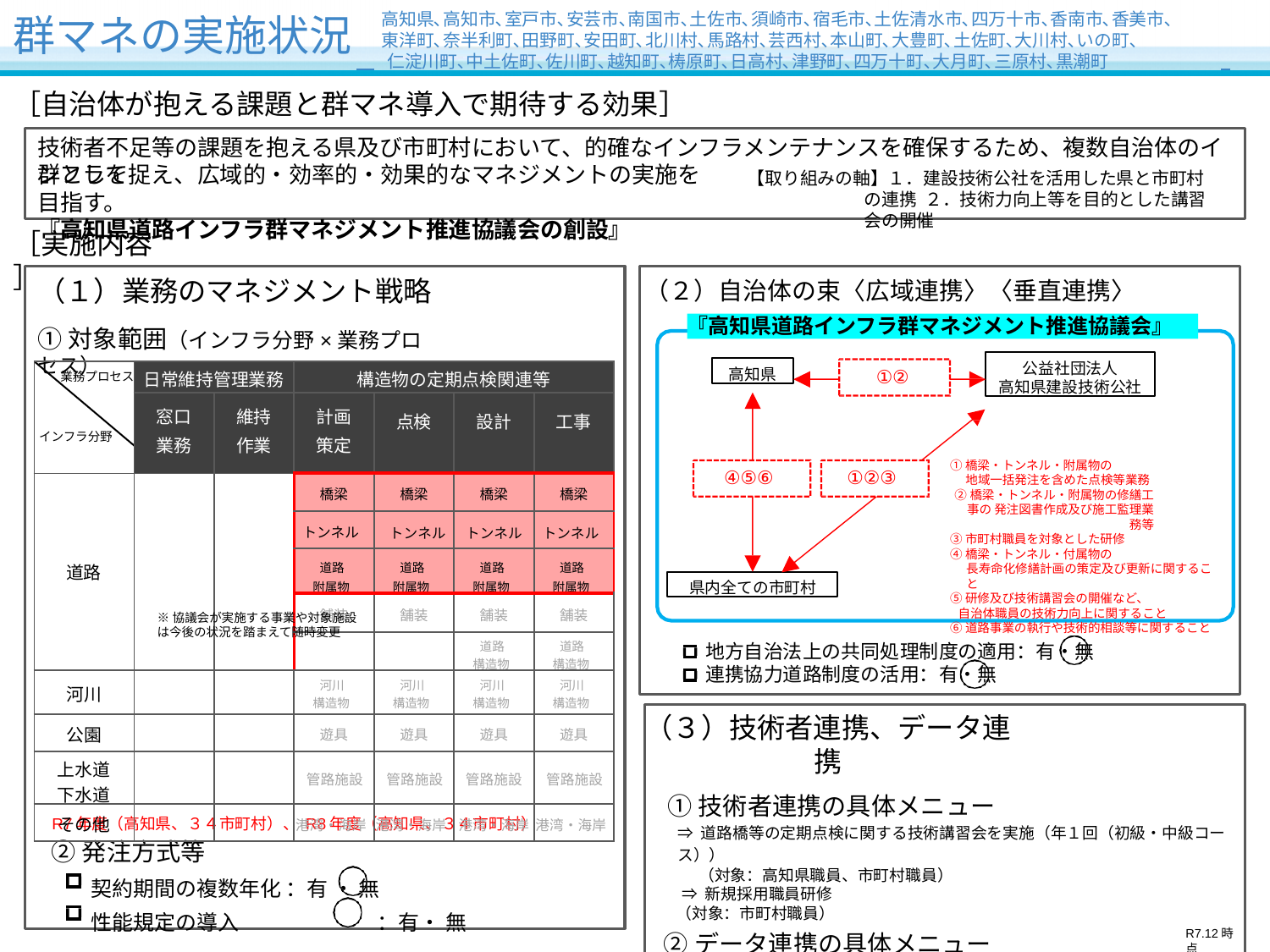

高知県､高知市､室戸市､安芸市､南国市､土佐市､須崎市､宿毛市､土佐清水市､四万十市､香南市､香美市､  東洋町､奈半利町､田野町､安田町､北川村､馬路村､芸西村､本山町､大豊町､土佐町､大川村､いの町､
      仁淀川町､中土佐町､佐川町､越知町､梼原町､日高村､津野町､四万十町､大月町､三原村､黒潮町
# 群マネの実施状況

［自治体が抱える課題と群マネ導入で期待する効果］
技術者不足等の課題を抱える県及び市町村において、的確なインフラメンテナンスを確保するため、複数自治体のインフラを

群として捉え、広域的・効率的・効果的なマネジメントの実施を目指す。
『高知県道路インフラ群マネジメント推進協議会の創設』
【取り組みの軸】１．建設技術公社を活用した県と市町村の連携  ２．技術力向上等を目的とした講習会の開催
［実施内容］
（１）業務のマネジメント戦略
①対象範囲（インフラ分野×業務プロセス）
（２）自治体の束〈広域連携〉〈垂直連携〉

『高知県道路インフラ群マネジメント推進協議会』

公益社団法人
高知県建設技術公社
高知県

| 業務プロセス インフラ分野 | 日常維持管理業務 |  | 構造物の定期点検関連等 |  |  |  |
| --- | --- | --- | --- | --- | --- | --- |
|  | 窓口 業務 | 維持 作業 | 計画 策定 | 点検 | 設計 | 工事 |
| 道路 |  |  | 橋梁 | 橋梁 | 橋梁 | 橋梁 |
|  |  |  | トンネル | トンネル | トンネル | トンネル |
|  |  |  | 道路 附属物 | 道路 附属物 | 道路 附属物 | 道路 附属物 |
|  |  |  | 舗装 | 舗装 | 舗装 | 舗装 |
|  |  |  |  |  | 道路 構造物 | 道路 構造物 |
| 河川 |  |  | 河川 構造物 | 河川 構造物 | 河川 構造物 | 河川 構造物 |
| 公園 |  |  | 遊具 | 遊具 | 遊具 | 遊具 |
| 上水道 下水道 |  |  | 管路施設 | 管路施設 | 管路施設 | 管路施設 |
| その他 |  |  | 港湾・海岸 | 港湾・海岸 | 港湾・海岸 | 港湾・海岸 |

①②

①橋梁・トンネル・附属物の
地域一括発注を含めた点検等業務
②橋梁・トンネル・附属物の修繕工事の 発注図書作成及び施工監理業務等
③市町村職員を対象とした研修
④橋梁・トンネル・付属物の
長寿命化修繕計画の策定及び更新に関すること
⑤研修及び技術講習会の開催など、
自治体職員の技術力向上に関すること
⑥道路事業の執行や技術的相談等に関すること

④⑤⑥
①②③
県内全ての市町村
※協議会が実施する事業や対象施設は今後の状況を踏まえて随時変更

地方自治法上の共同処理制度の適用：有・無
連携協力道路制度の活用：有・無

（３）技術者連携、データ連携
①技術者連携の具体メニュー
⇒ 道路橋等の定期点検に関する技術講習会を実施（年１回（初級・中級コース））
（対象：高知県職員、市町村職員）
⇒ 新規採用職員研修
（対象：市町村職員）
②データ連携の具体メニュー
⇒ 特になし
R7年度（高知県、３４市町村）、 R8年度（高知県、３４市町村）
②発注方式等
契約期間の複数年化 ：有 ・ 無
性能規定の導入	       ：有・ 無

R7.12時点